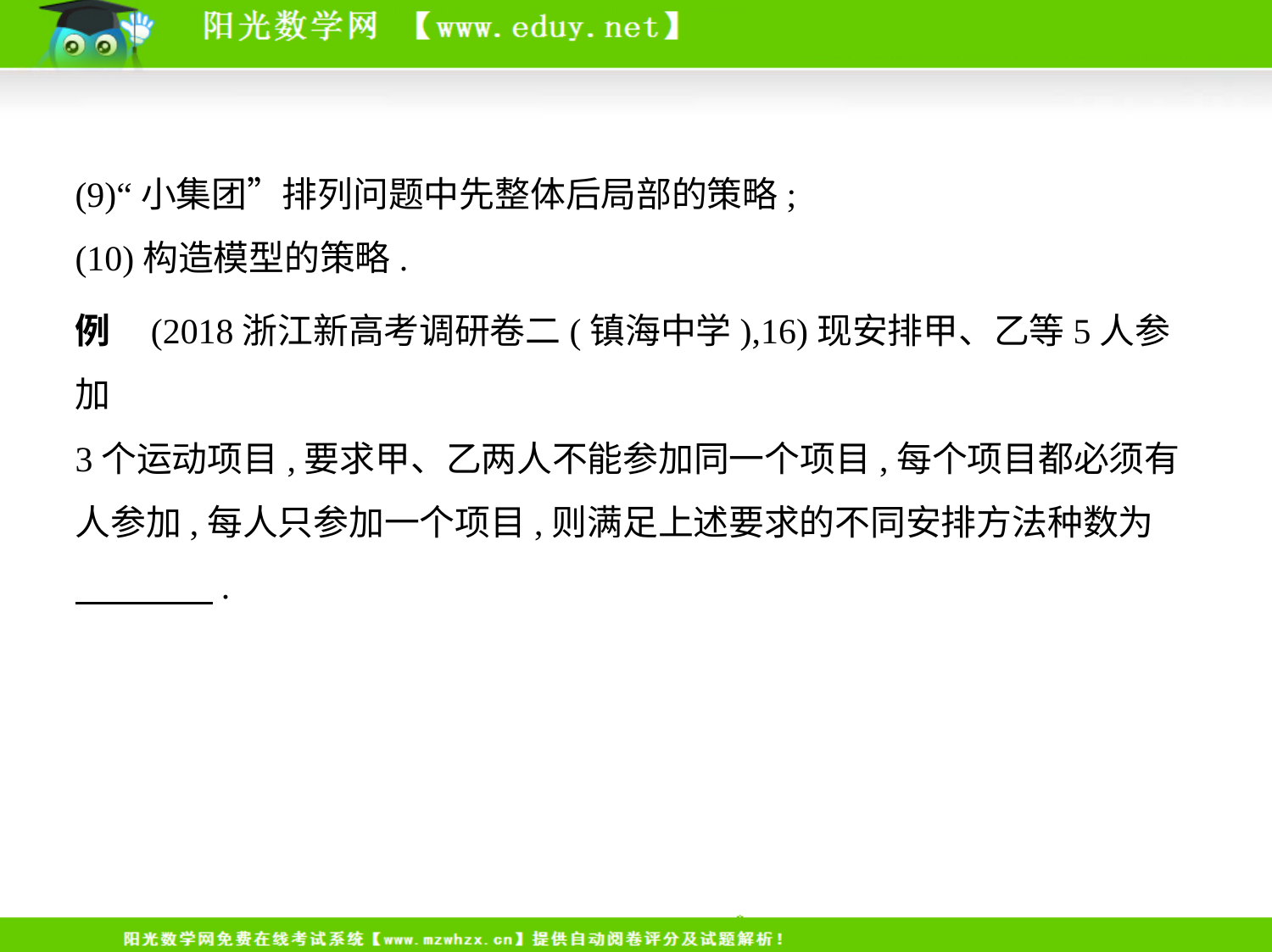

(9)“小集团”排列问题中先整体后局部的策略;
(10)构造模型的策略.
例    (2018浙江新高考调研卷二(镇海中学),16)现安排甲、乙等5人参加
3个运动项目,要求甲、乙两人不能参加同一个项目,每个项目都必须有
人参加,每人只参加一个项目,则满足上述要求的不同安排方法种数为
　　　    .